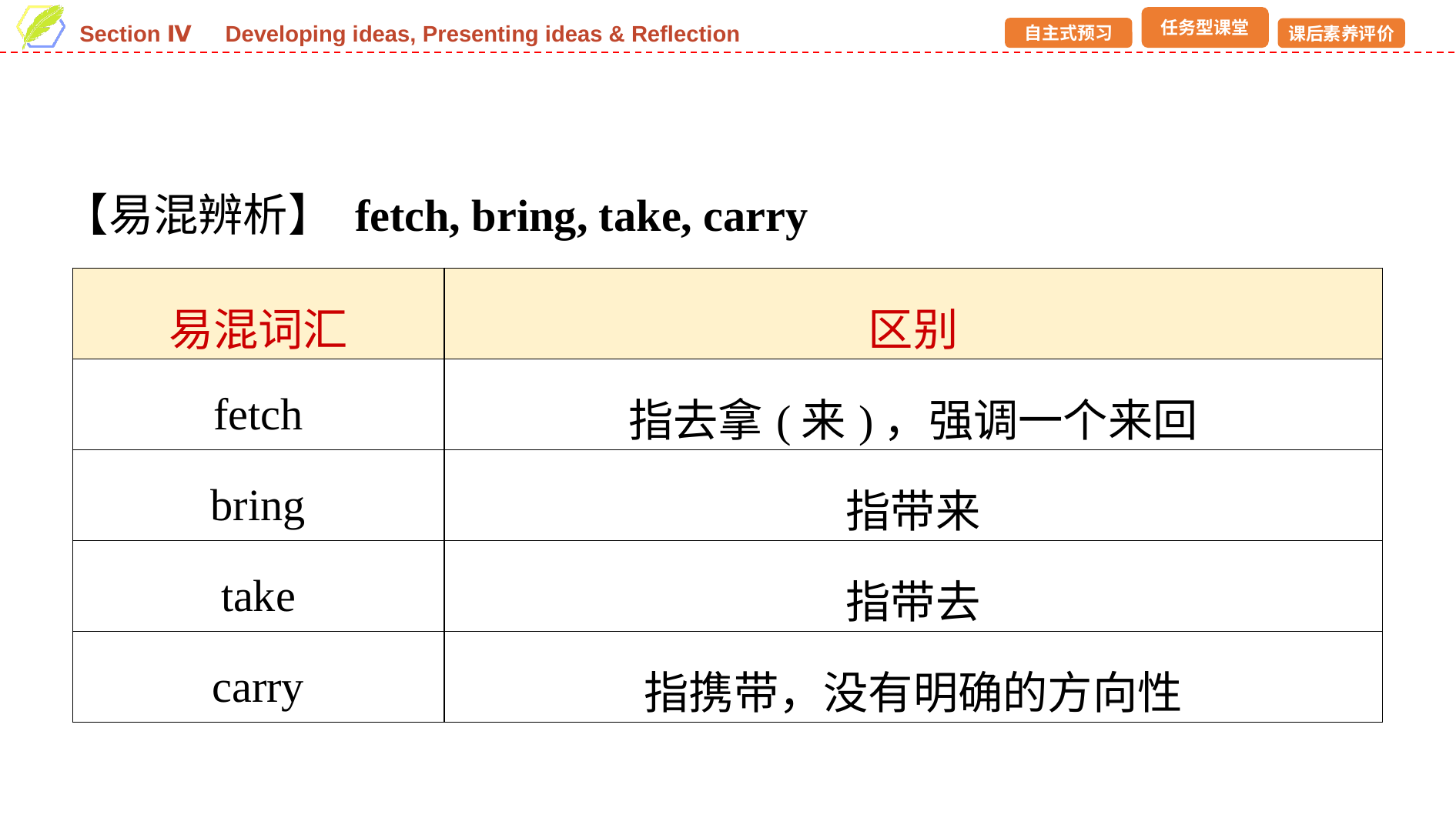

【易混辨析】 fetch, bring, take, carry
| 易混词汇 | 区别 |
| --- | --- |
| fetch | 指去拿(来)，强调一个来回 |
| bring | 指带来 |
| take | 指带去 |
| carry | 指携带，没有明确的方向性 |